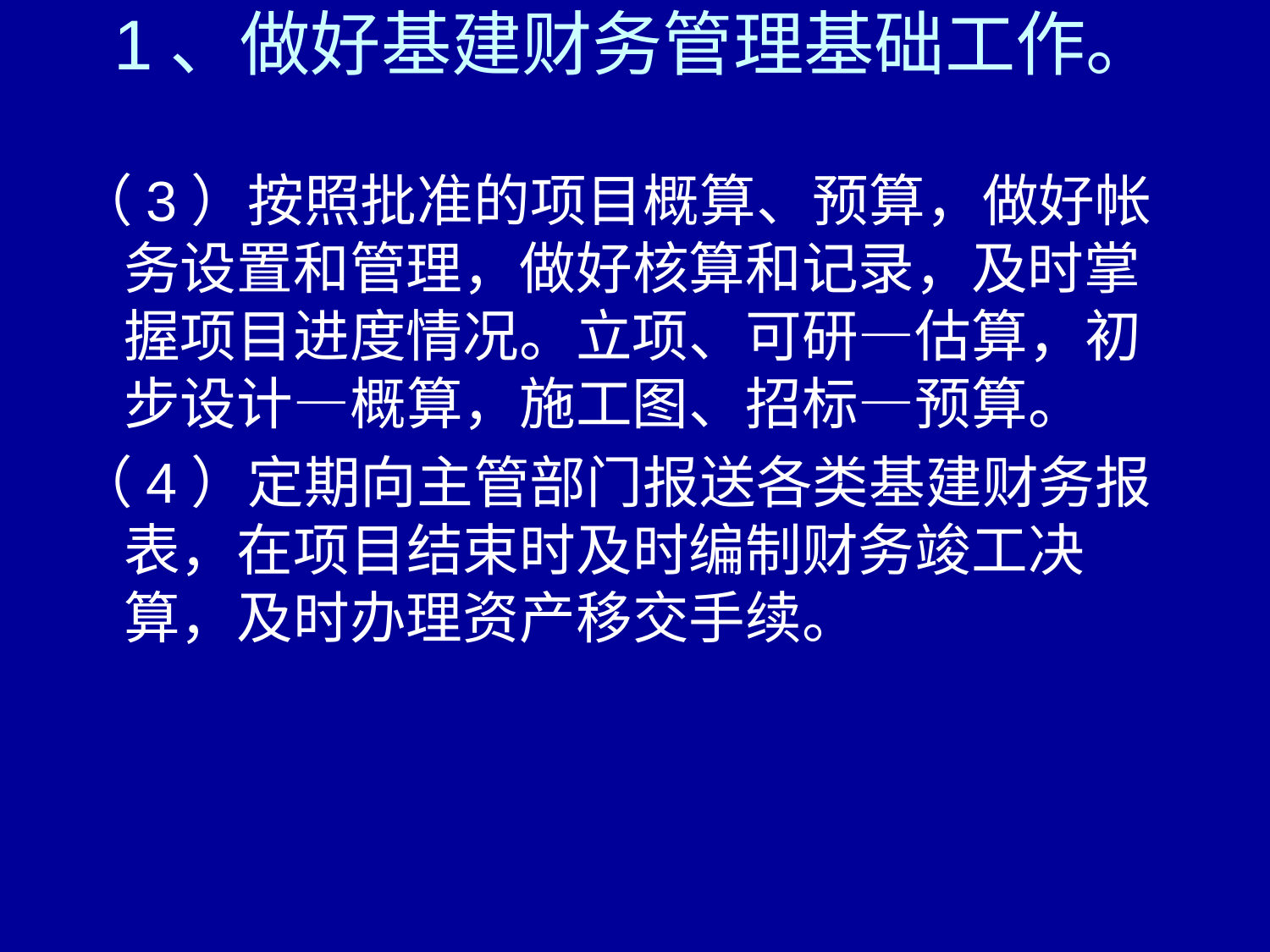

# 1、做好基建财务管理基础工作。
（3）按照批准的项目概算、预算，做好帐务设置和管理，做好核算和记录，及时掌握项目进度情况。立项、可研—估算，初步设计—概算，施工图、招标—预算。
（4）定期向主管部门报送各类基建财务报表，在项目结束时及时编制财务竣工决算，及时办理资产移交手续。